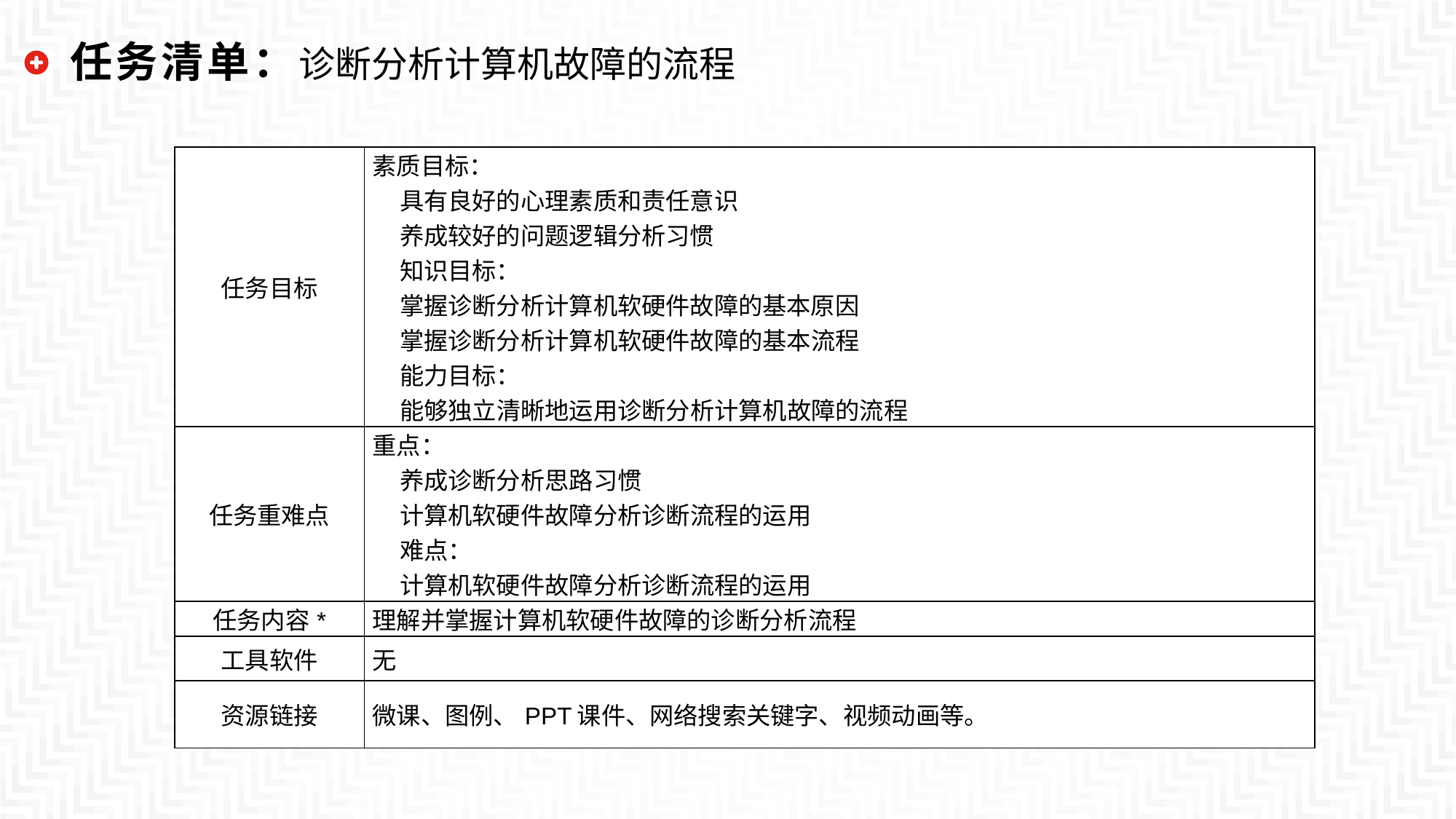

任务清单：诊断分析计算机故障的流程
| 任务目标 | 素质目标： 具有良好的心理素质和责任意识 养成较好的问题逻辑分析习惯 知识目标： 掌握诊断分析计算机软硬件故障的基本原因 掌握诊断分析计算机软硬件故障的基本流程 能力目标： 能够独立清晰地运用诊断分析计算机故障的流程 |
| --- | --- |
| 任务重难点 | 重点： 养成诊断分析思路习惯 计算机软硬件故障分析诊断流程的运用 难点： 计算机软硬件故障分析诊断流程的运用 |
| 任务内容\* | 理解并掌握计算机软硬件故障的诊断分析流程 |
| 工具软件 | 无 |
| 资源链接 | 微课、图例、PPT课件、网络搜索关键字、视频动画等。 |